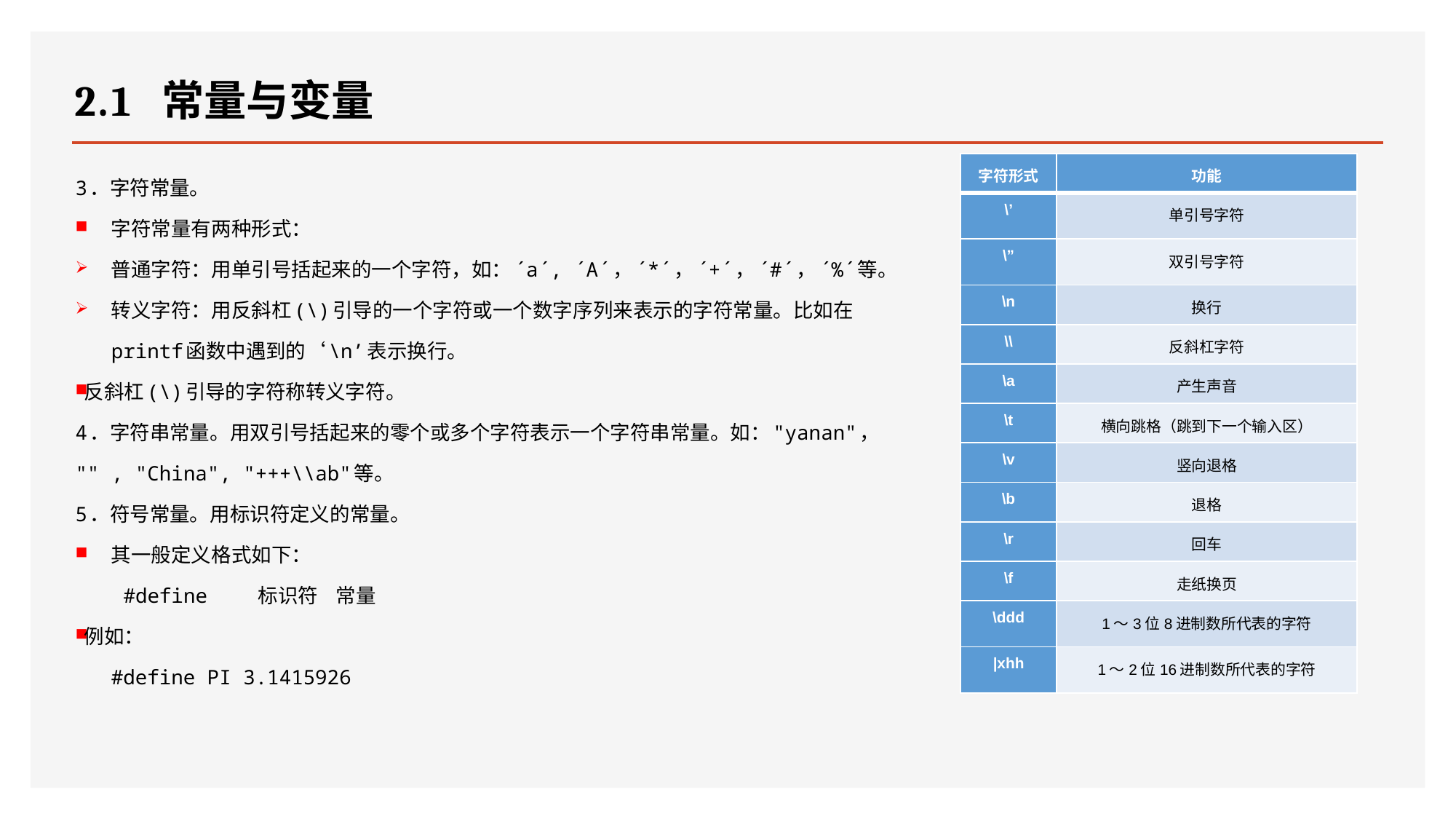

# 2.1  常量与变量
3．字符常量。
字符常量有两种形式：
普通字符：用单引号括起来的一个字符，如：´a´, ´A´，´*´，´+´，´#´，´%´等。
转义字符：用反斜杠(\)引导的一个字符或一个数字序列来表示的字符常量。比如在printf函数中遇到的‘\n’表示换行。
反斜杠(\)引导的字符称转义字符。
4．字符串常量。用双引号括起来的零个或多个字符表示一个字符串常量。如："yanan"， "" , "China", "+++\\ab"等。
5．符号常量。用标识符定义的常量。
其一般定义格式如下：
    #define    标识符    常量
例如：
   #define PI 3.1415926
| 字符形式 | 功能 |
| --- | --- |
| \’ | 单引号字符 |
| \” | 双引号字符 |
| \n | 换行 |
| \\ | 反斜杠字符 |
| \a | 产生声音 |
| \t | 横向跳格（跳到下一个输入区） |
| \v | 竖向退格 |
| \b | 退格 |
| \r | 回车 |
| \f | 走纸换页 |
| \ddd | 1～3位8进制数所代表的字符 |
| |xhh | 1～2位16进制数所代表的字符 |